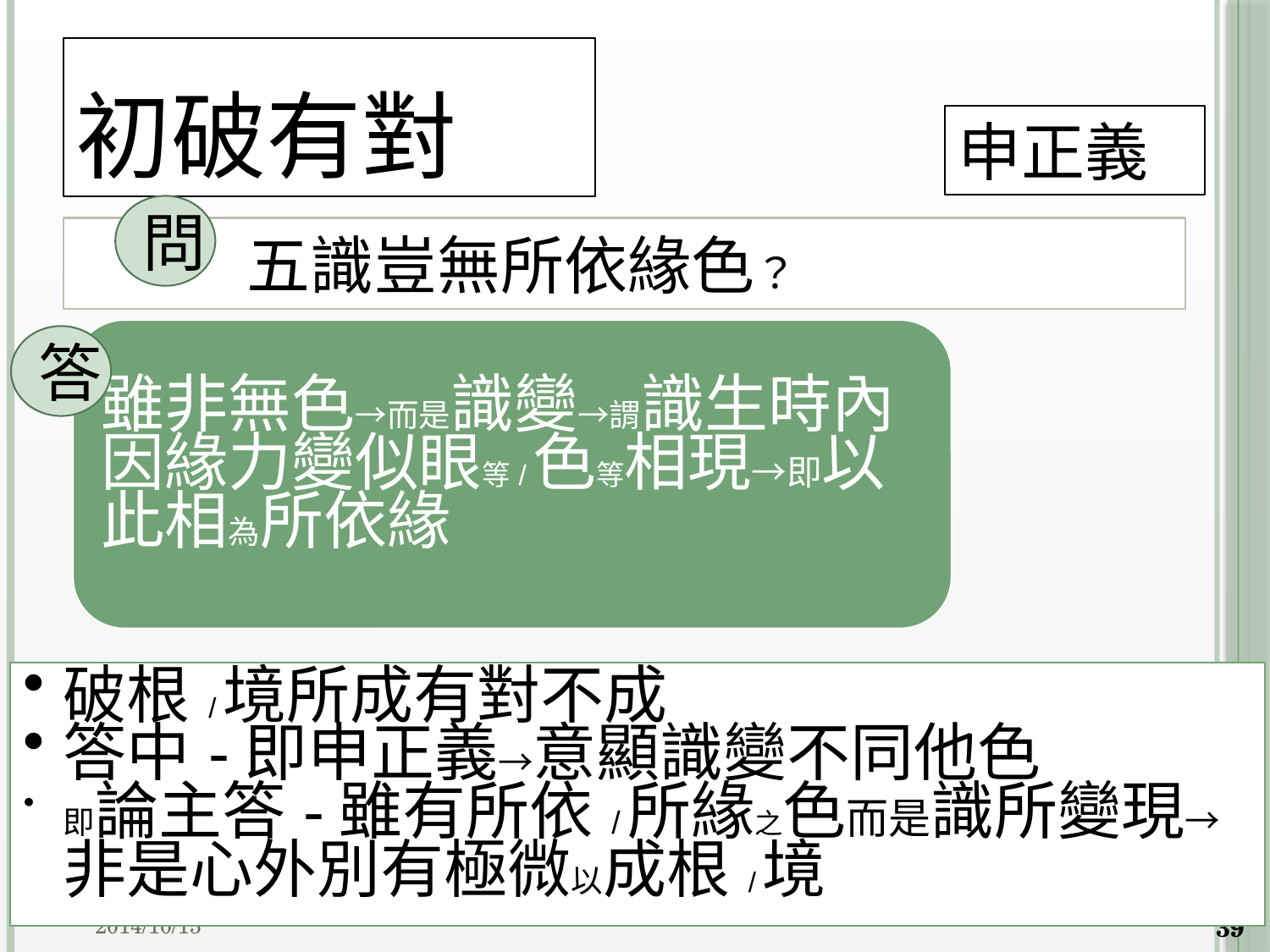

# 初破有對
申正義
問
           五識豈無所依緣色？
雖非無色→而是識變→謂識生時內因緣力變似眼等/色等相現→即以此相為所依緣
破根/境所成有對不成
答中-即申正義→意顯識變不同他色
即論主答-雖有所依/所緣之色而是識所變現→非是心外別有極微以成根/境
答
39
2014/10/15